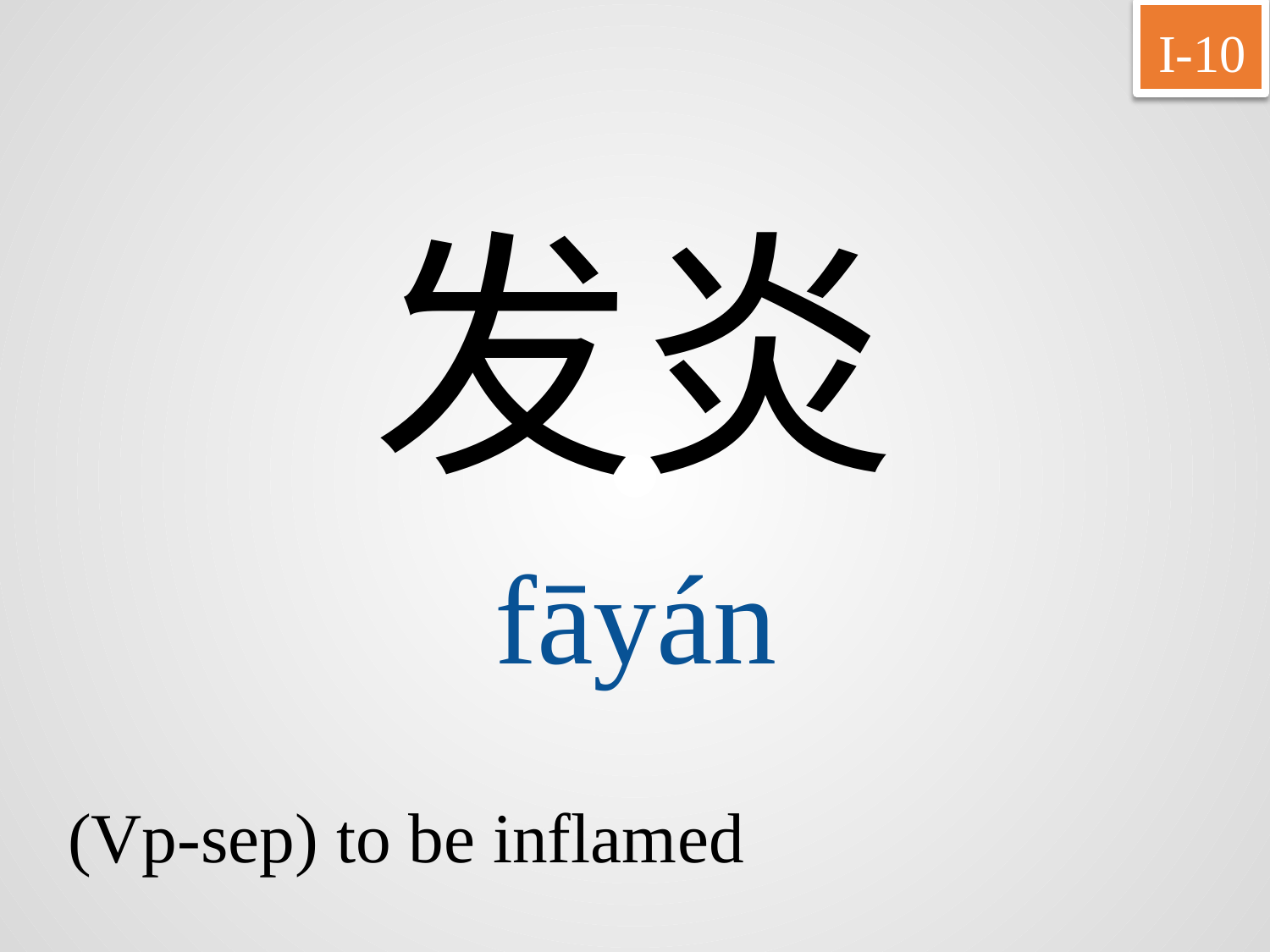

I-10

发炎
fāyán
(Vp-sep) to be inflamed